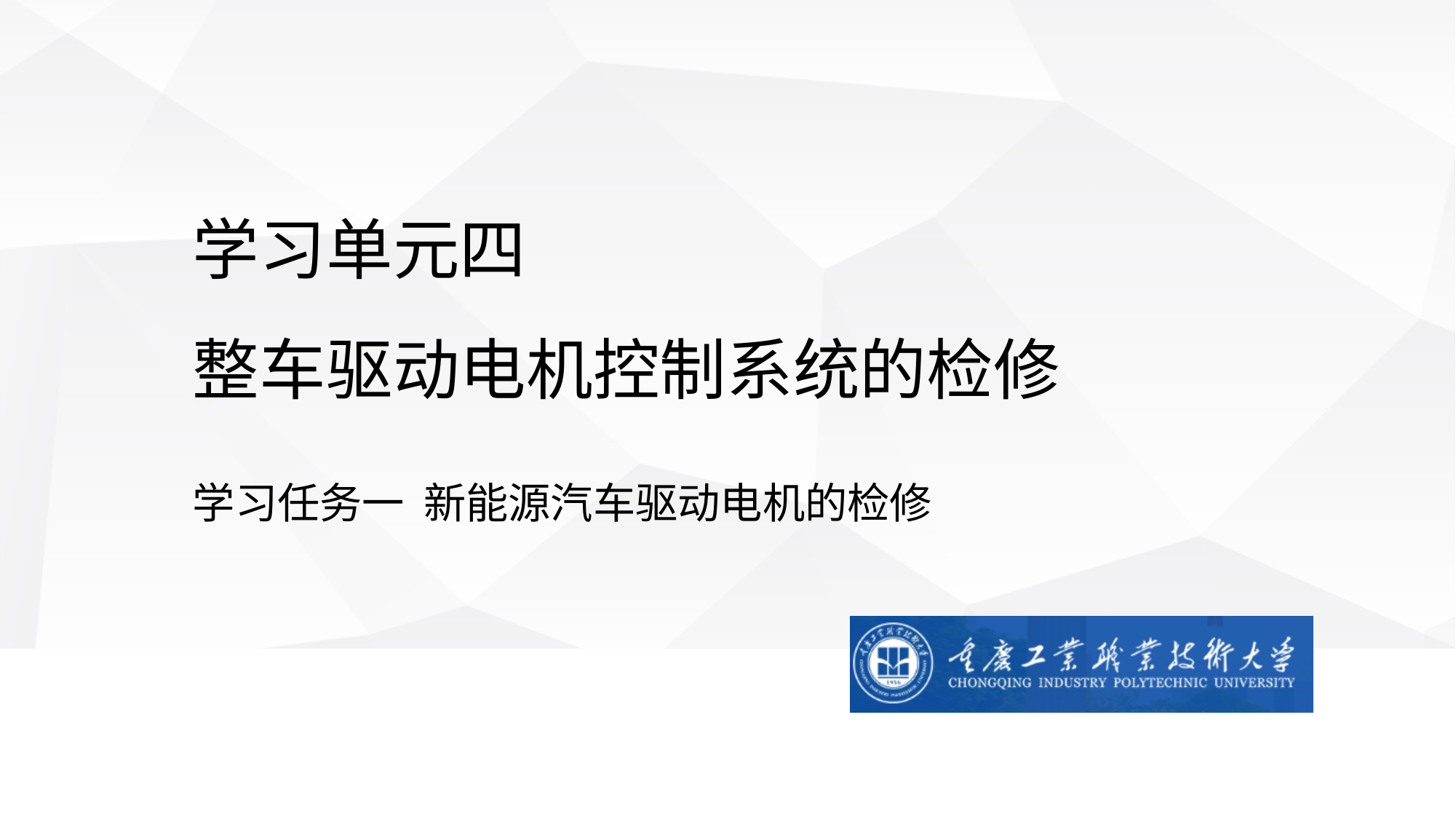

学习单元四
整车驱动电机控制系统的检修
学习任务一  新能源汽车驱动电机的检修